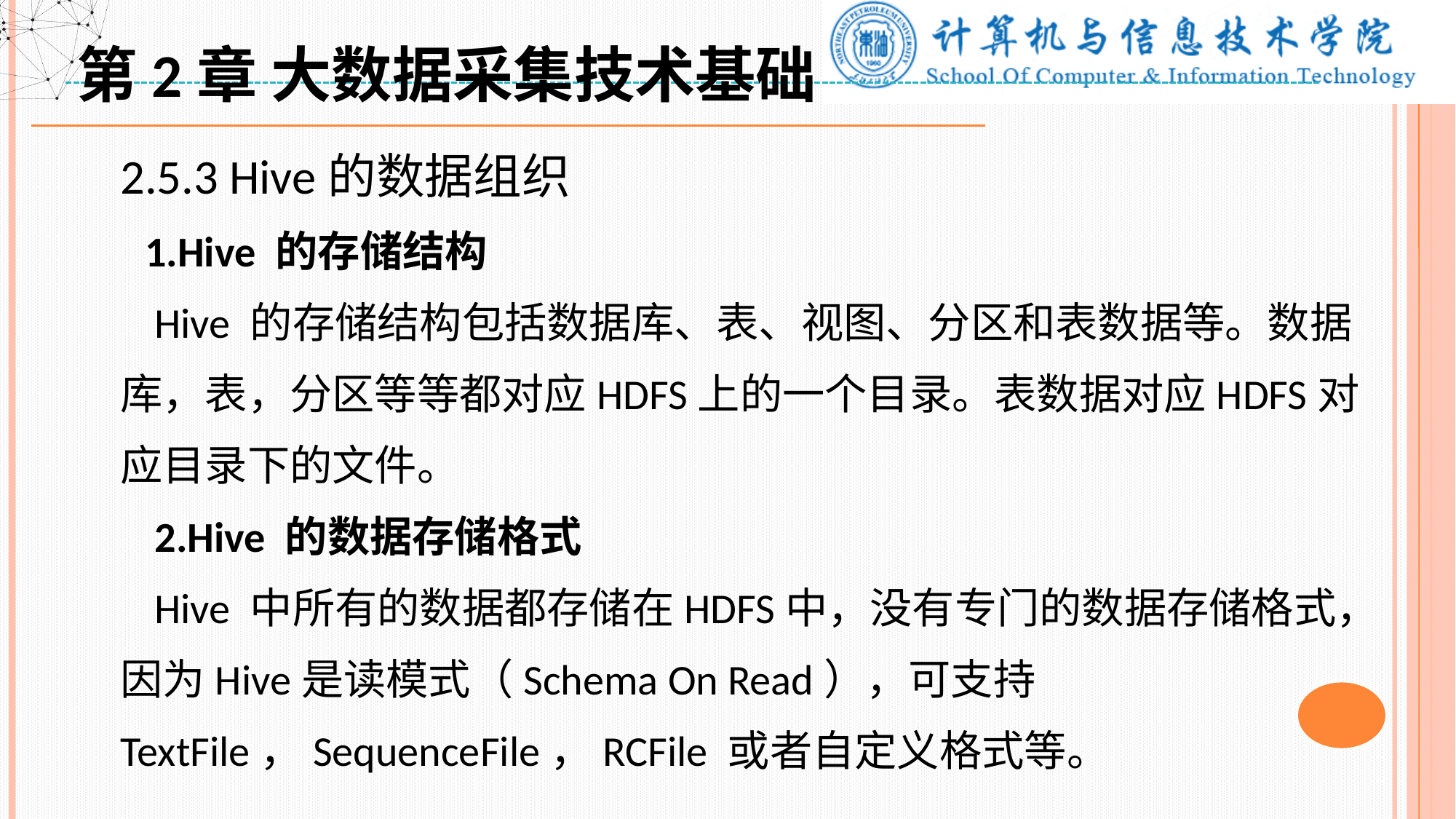

第2章 大数据采集技术基础
2.5.3 Hive的数据组织
   1.Hive 的存储结构
    Hive 的存储结构包括数据库、表、视图、分区和表数据等。数据库，表，分区等等都对应HDFS上的一个目录。表数据对应HDFS对应目录下的文件。
    2.Hive 的数据存储格式
    Hive 中所有的数据都存储在HDFS中，没有专门的数据存储格式，因为Hive是读模式（Schema On Read），可支持 TextFile，SequenceFile，RCFile 或者自定义格式等。